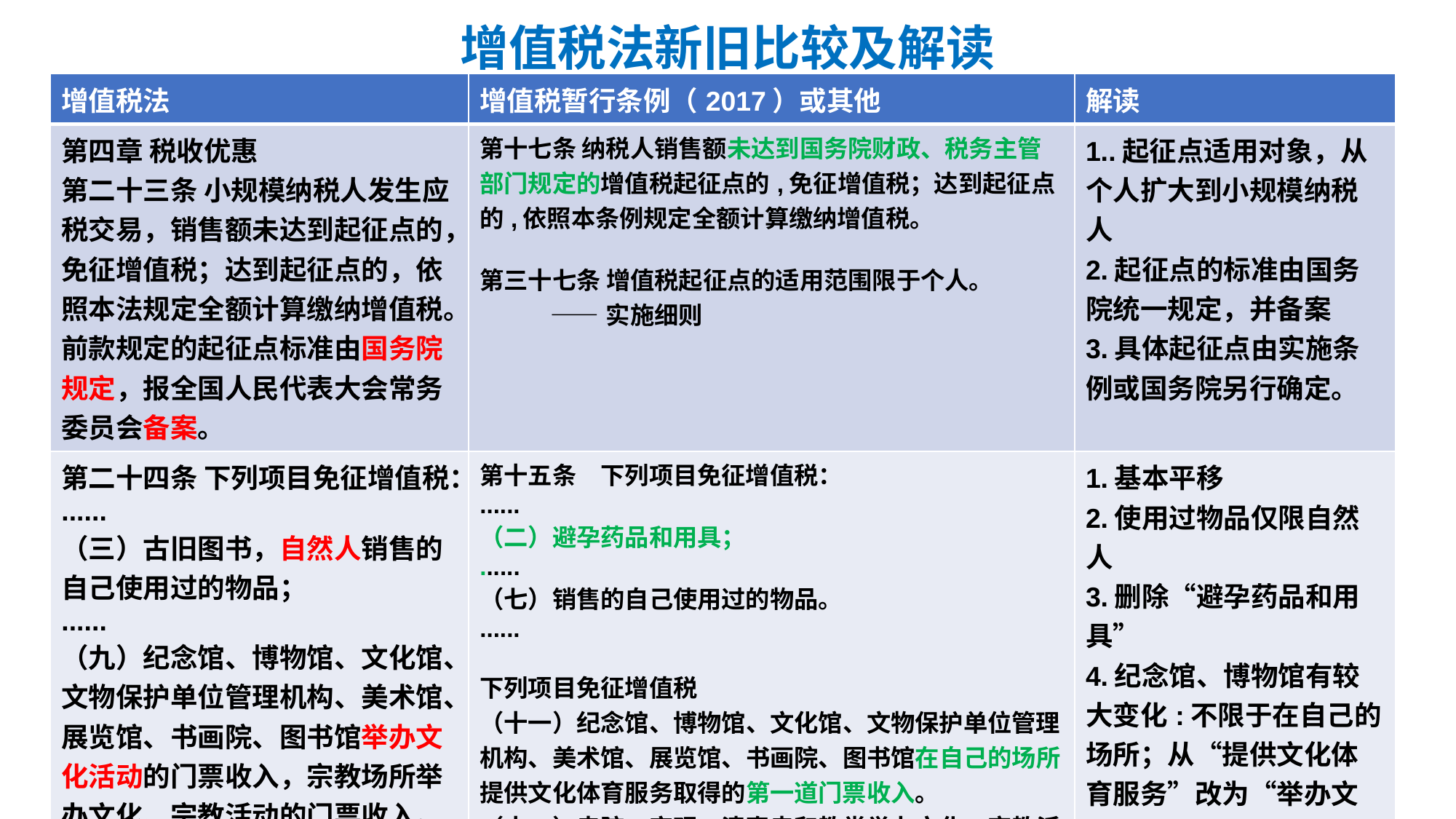

# 增值税法新旧比较及解读
| 增值税法 | 增值税暂行条例（2017）或其他 | 解读 |
| --- | --- | --- |
| 第四章 税收优惠 第二十三条 小规模纳税人发生应税交易，销售额未达到起征点的，免征增值税；达到起征点的，依照本法规定全额计算缴纳增值税。 前款规定的起征点标准由国务院规定，报全国人民代表大会常务委员会备案。 | 第十七条 纳税人销售额未达到国务院财政、税务主管部门规定的增值税起征点的,免征增值税；达到起征点的,依照本条例规定全额计算缴纳增值税。 第三十七条 增值税起征点的适用范围限于个人。 ——实施细则 | 1..起征点适用对象，从个人扩大到小规模纳税人 2.起征点的标准由国务院统一规定，并备案 3.具体起征点由实施条例或国务院另行确定。 |
| 第二十四条 下列项目免征增值税： ...... （三）古旧图书，自然人销售的自己使用过的物品； ...... （九）纪念馆、博物馆、文化馆、文物保护单位管理机构、美术馆、展览馆、书画院、图书馆举办文化活动的门票收入，宗教场所举办文化、宗教活动的门票收入。 前款规定的免税项目具体标准由国务院规定。 | 第十五条　下列项目免征增值税： ...... （二）避孕药品和用具； ...... （七）销售的自己使用过的物品。 ...... 下列项目免征增值税 （十一）纪念馆、博物馆、文化馆、文物保护单位管理机构、美术馆、展览馆、书画院、图书馆在自己的场所提供文化体育服务取得的第一道门票收入。 （十二）寺院、宫观、清真寺和教堂举办文化、宗教活动的门票收入。 ——财税【2016】36号 | 1.基本平移 2.使用过物品仅限自然人 3.删除“避孕药品和用具” 4.纪念馆、博物馆有较大变化:不限于在自己的场所；从“提供文化体育服务”改为“举办文化活动”，必须是主办方（不是服务）、且只举办文化活动，不包括体育活动; 不再限定第一道门票 |